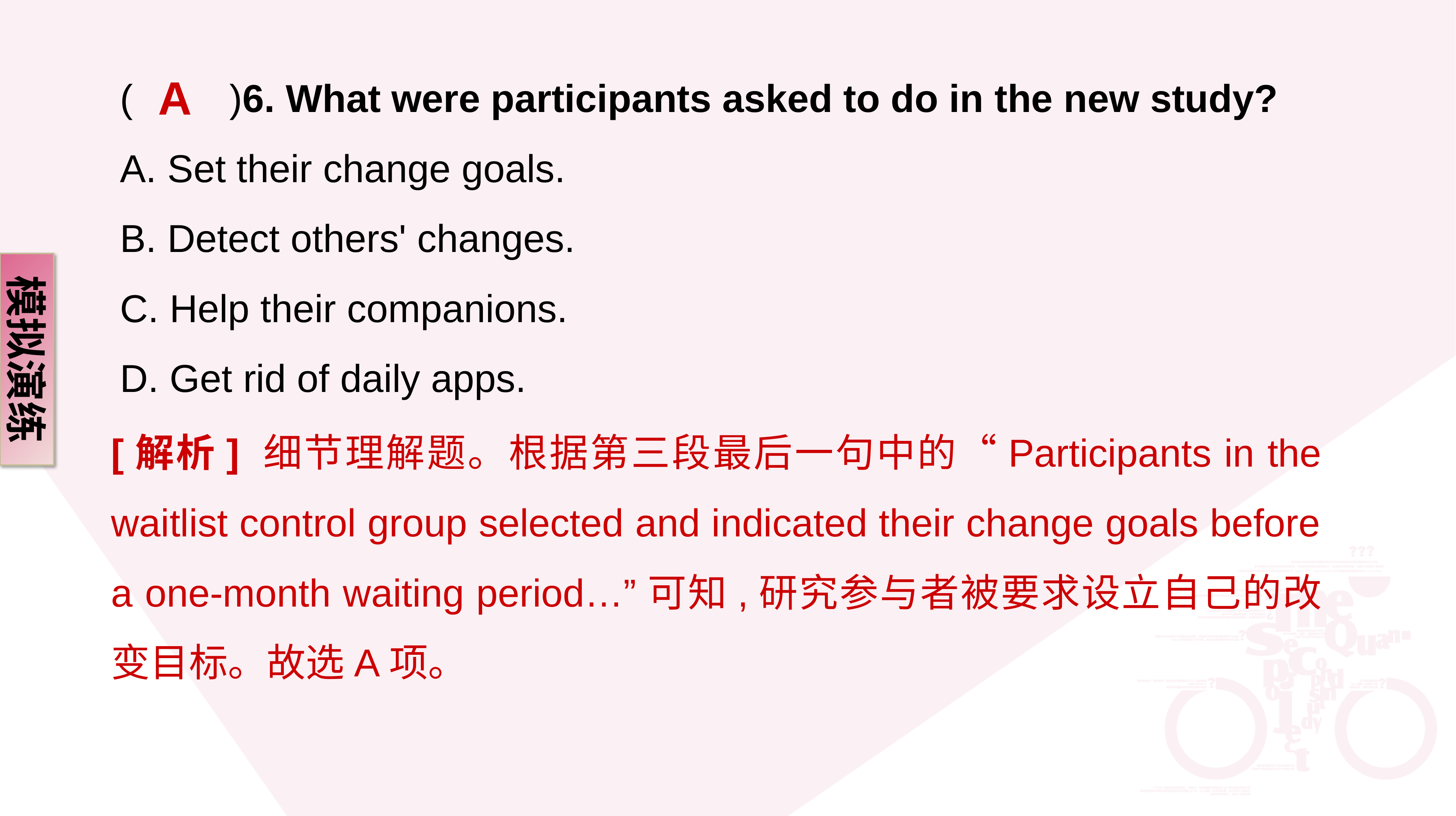

A
(　　)6. What were participants asked to do in the new study?
A. Set their change goals.
B. Detect others' changes.
C. Help their companions.
D. Get rid of daily apps.
模拟演练
[解析] 细节理解题。根据第三段最后一句中的“Participants in the waitlist control group selected and indicated their change goals before a one-month waiting period…”可知,研究参与者被要求设立自己的改变目标。故选A项。